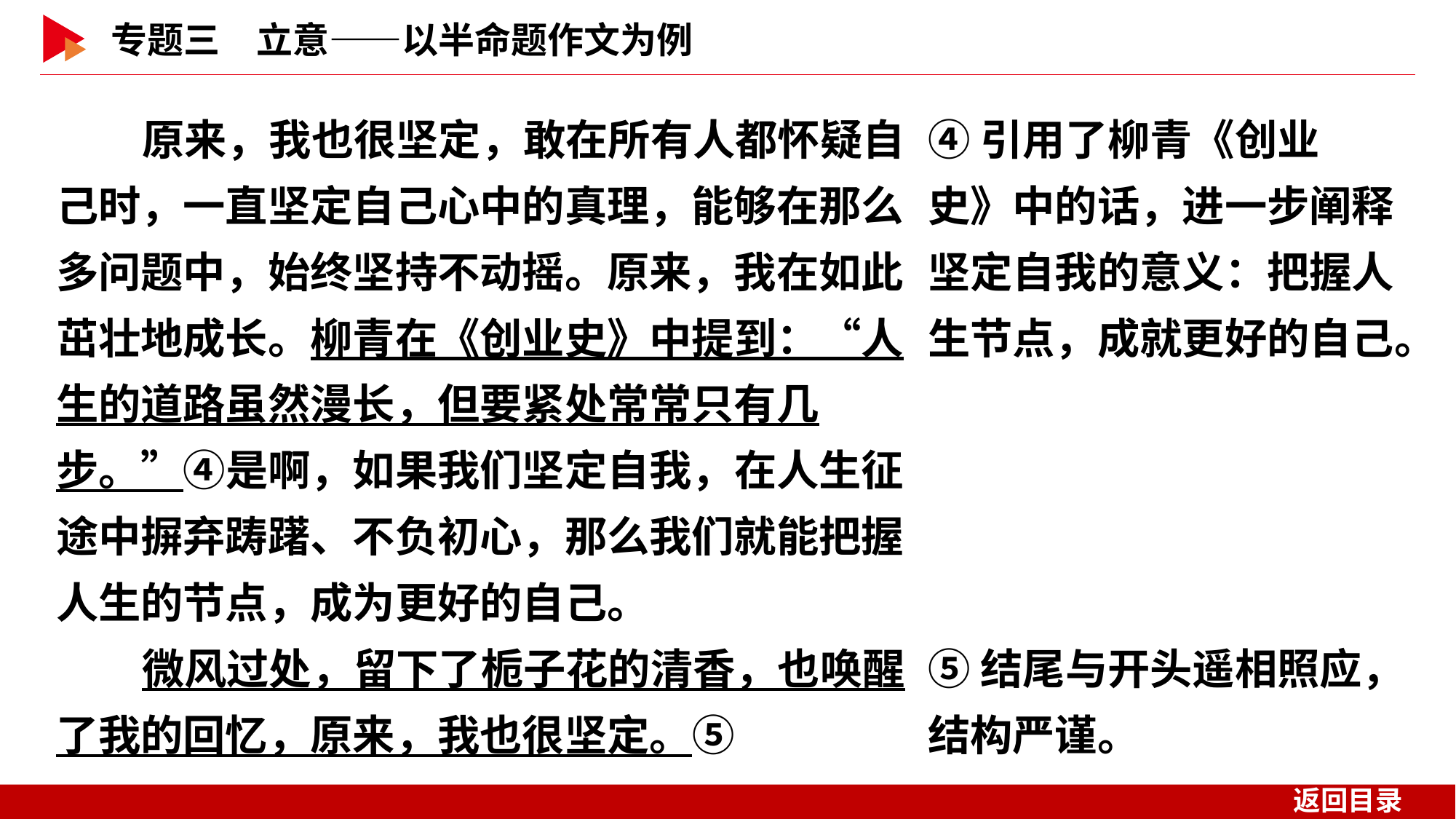

原来，我也很坚定，敢在所有人都怀疑自己时，一直坚定自己心中的真理，能够在那么多问题中，始终坚持不动摇。原来，我在如此茁壮地成长。柳青在《创业史》中提到：“人生的道路虽然漫长，但要紧处常常只有几步。”④是啊，如果我们坚定自我，在人生征途中摒弃踌躇、不负初心，那么我们就能把握人生的节点，成为更好的自己。
微风过处，留下了栀子花的清香，也唤醒了我的回忆，原来，我也很坚定。⑤
④引用了柳青《创业史》中的话，进一步阐释坚定自我的意义：把握人生节点，成就更好的自己。

⑤结尾与开头遥相照应，结构严谨。